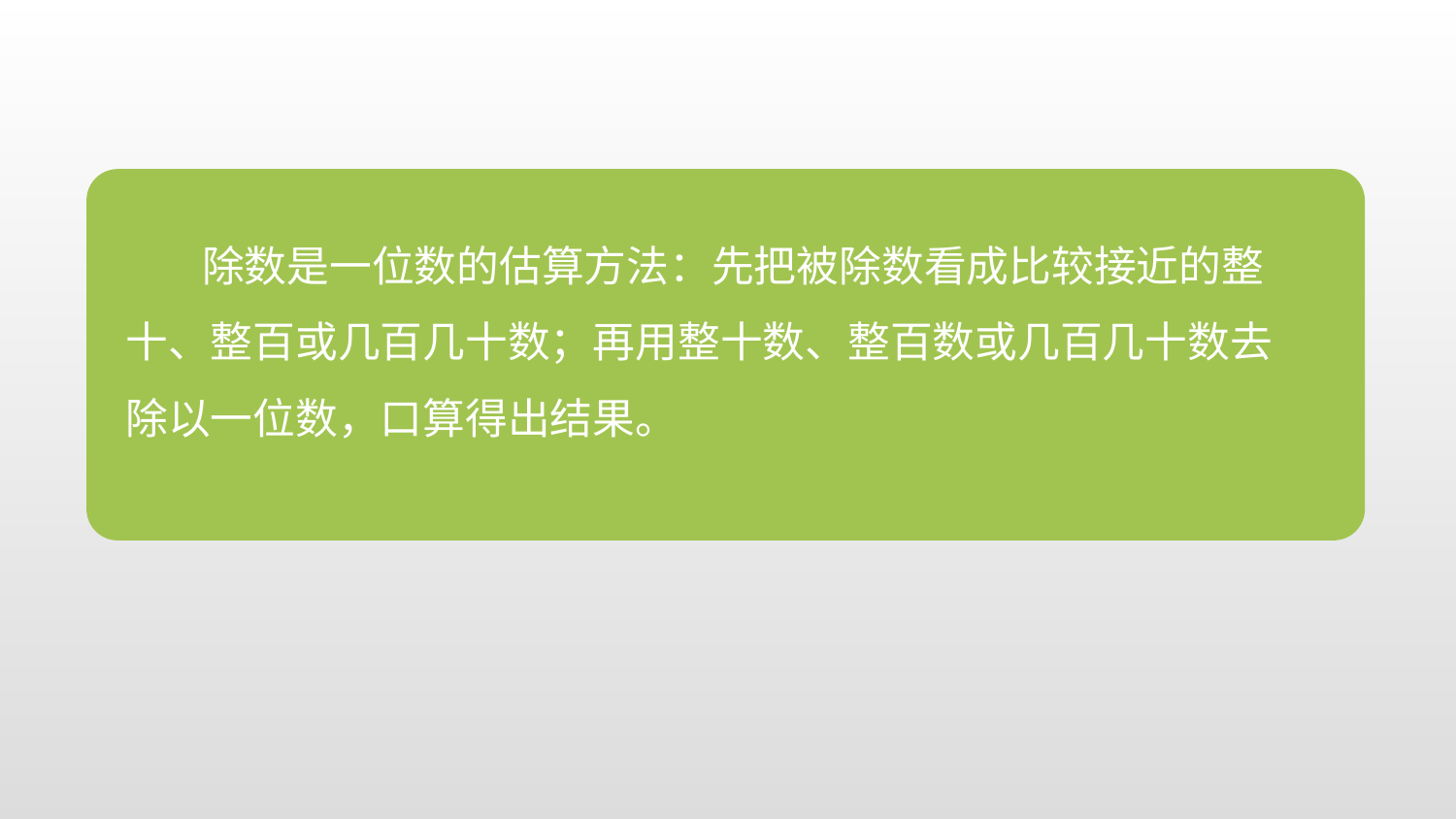

除数是一位数的估算方法：先把被除数看成比较接近的整十、整百或几百几十数；再用整十数、整百数或几百几十数去除以一位数，口算得出结果。